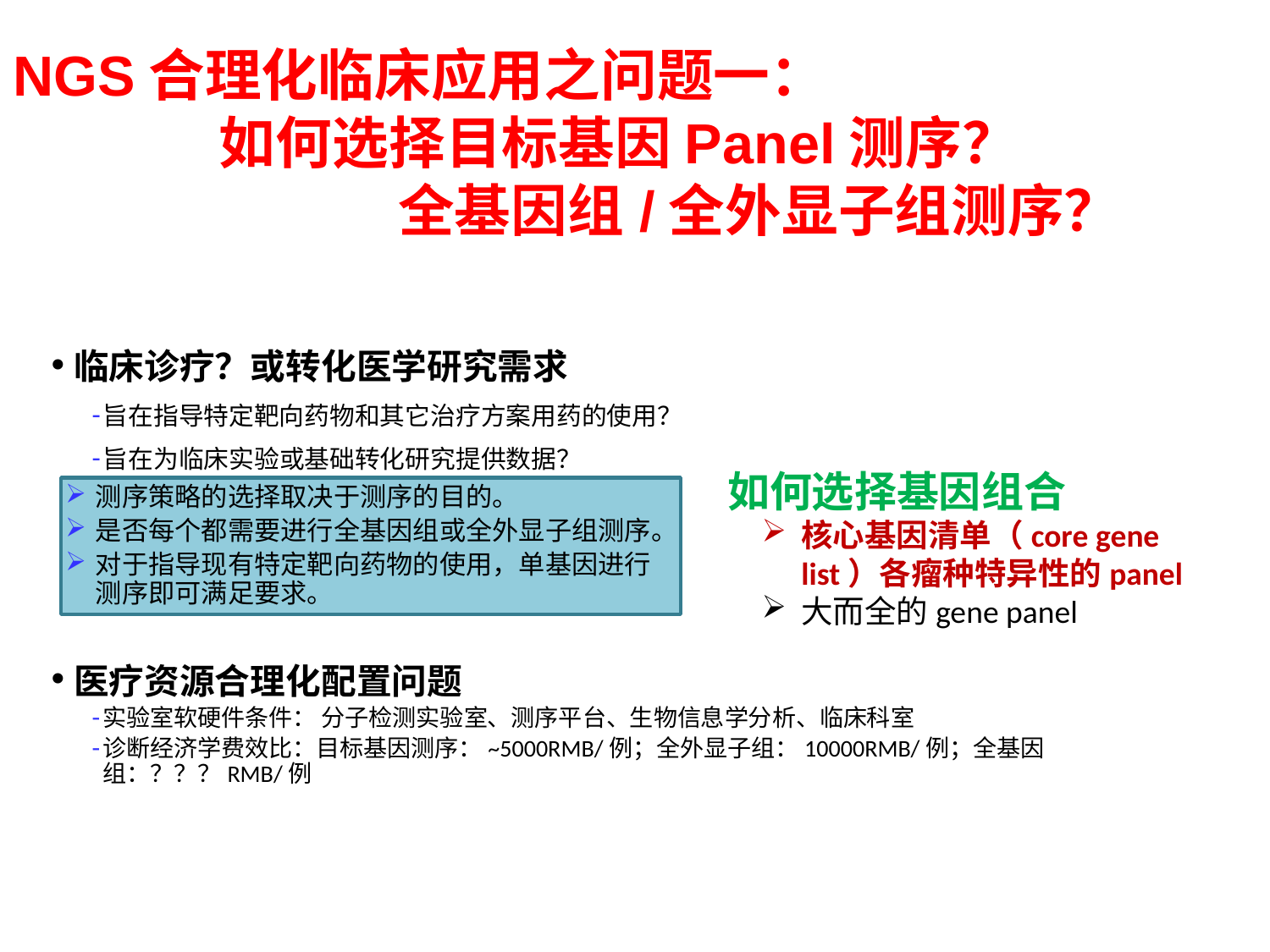

NGS合理化临床应用之问题一：
                如何选择目标基因Panel测序？
                              全基因组/全外显子组测序？
临床诊疗？或转化医学研究需求
旨在指导特定靶向药物和其它治疗方案用药的使用？
旨在为临床实验或基础转化研究提供数据？

医疗资源合理化配置问题
实验室软硬件条件： 分子检测实验室、测序平台、生物信息学分析、临床科室
诊断经济学费效比：目标基因测序：~5000RMB/例；全外显子组：10000RMB/例；全基因组：？？？RMB/例
  如何选择基因组合
核心基因清单（core gene list）各瘤种特异性的panel
大而全的gene panel
测序策略的选择取决于测序的目的。
是否每个都需要进行全基因组或全外显子组测序。
对于指导现有特定靶向药物的使用，单基因进行测序即可满足要求。